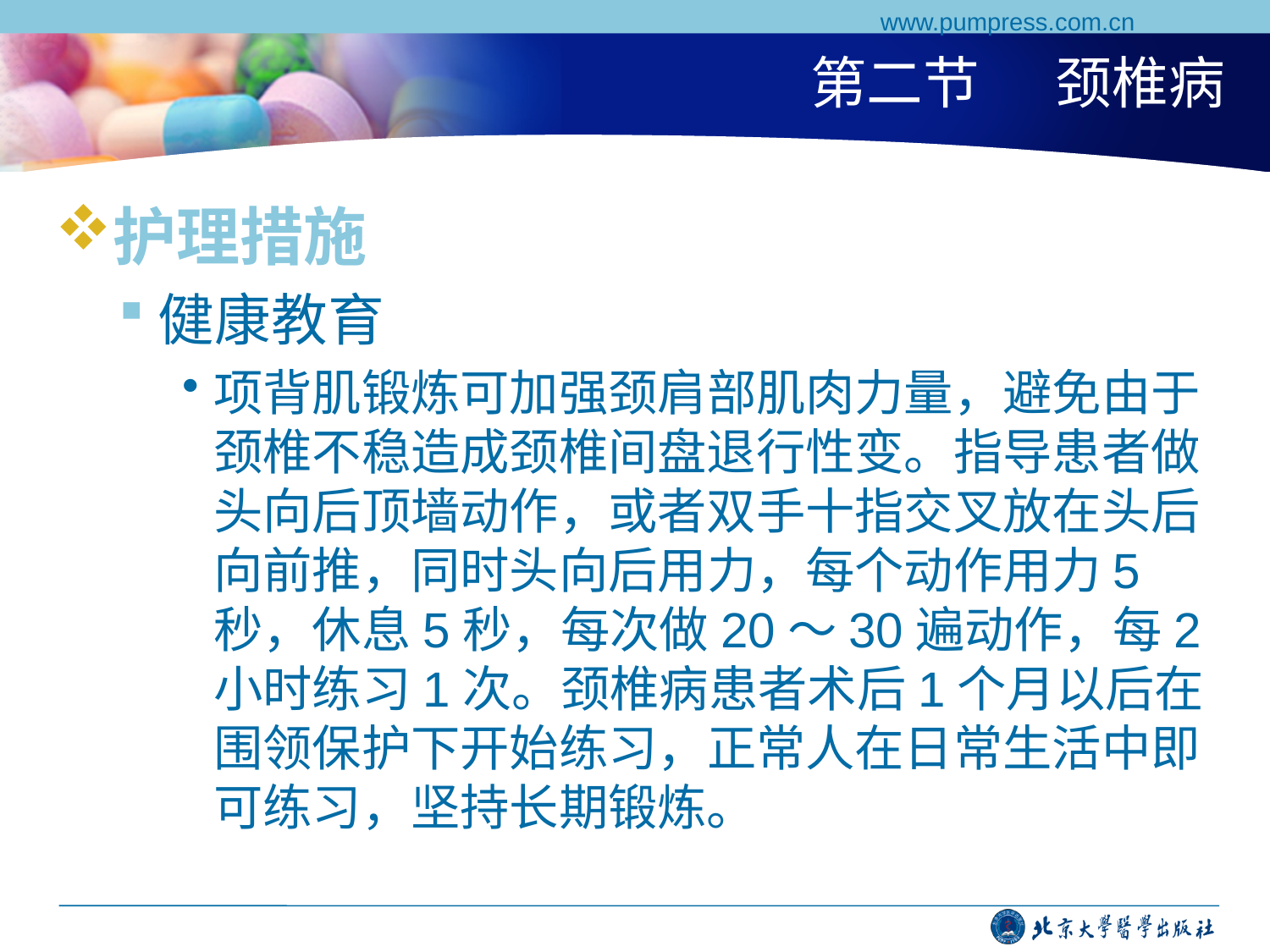

www.pumpress.com.cn
# 第二节      颈椎病
护理措施
健康教育
项背肌锻炼可加强颈肩部肌肉力量，避免由于颈椎不稳造成颈椎间盘退行性变。指导患者做头向后顶墙动作，或者双手十指交叉放在头后向前推，同时头向后用力，每个动作用力5秒，休息5秒，每次做20～30遍动作，每2小时练习1次。颈椎病患者术后1个月以后在围领保护下开始练习，正常人在日常生活中即可练习，坚持长期锻炼。